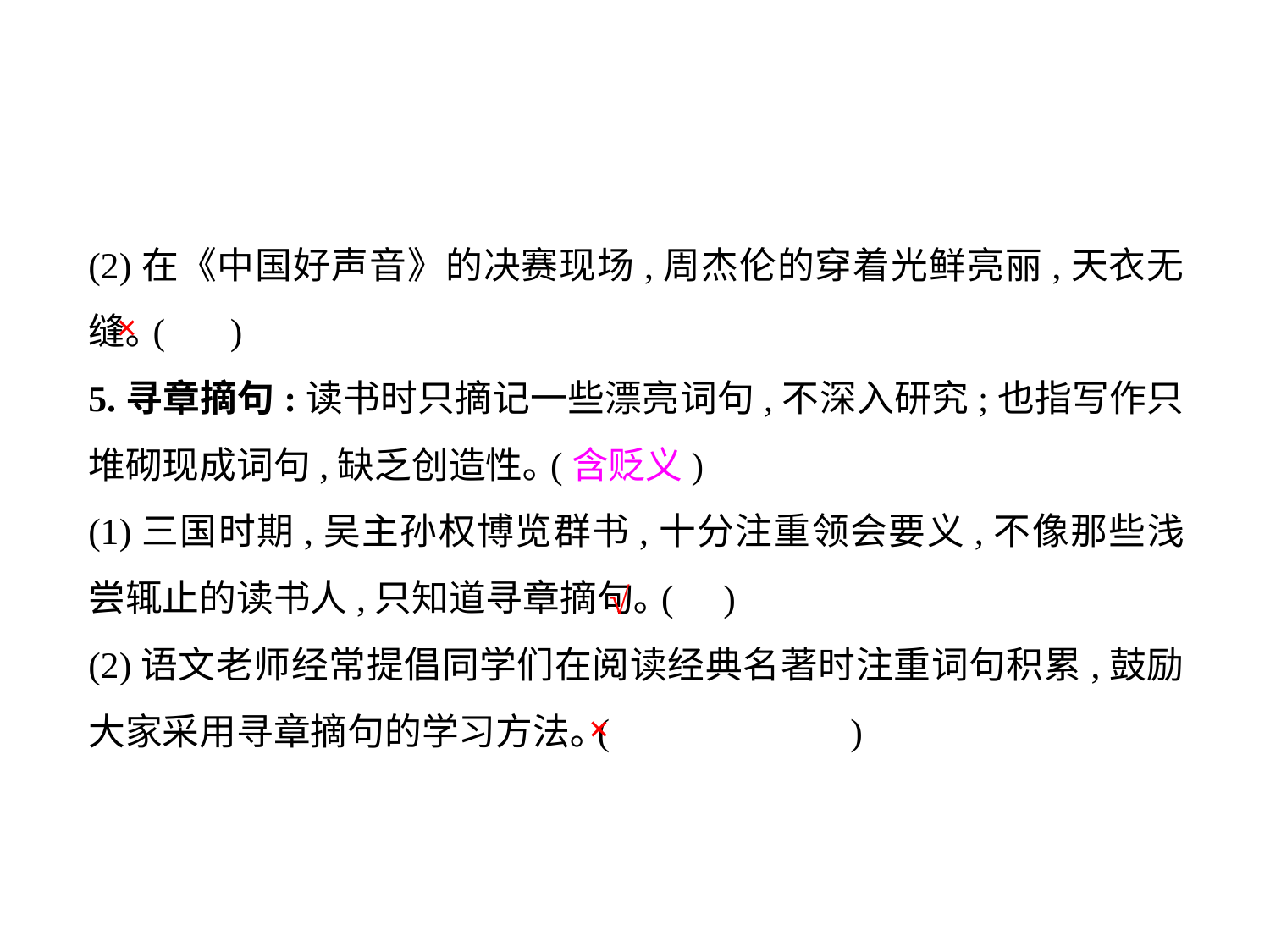

(2)在《中国好声音》的决赛现场,周杰伦的穿着光鲜亮丽,天衣无缝｡(       )
5.寻章摘句:读书时只摘记一些漂亮词句,不深入研究;也指写作只堆砌现成词句,缺乏创造性｡(含贬义)
(1)三国时期,吴主孙权博览群书,十分注重领会要义,不像那些浅尝辄止的读书人,只知道寻章摘句｡(	)
(2)语文老师经常提倡同学们在阅读经典名著时注重词句积累,鼓励大家采用寻章摘句的学习方法｡(		)
×
√
×